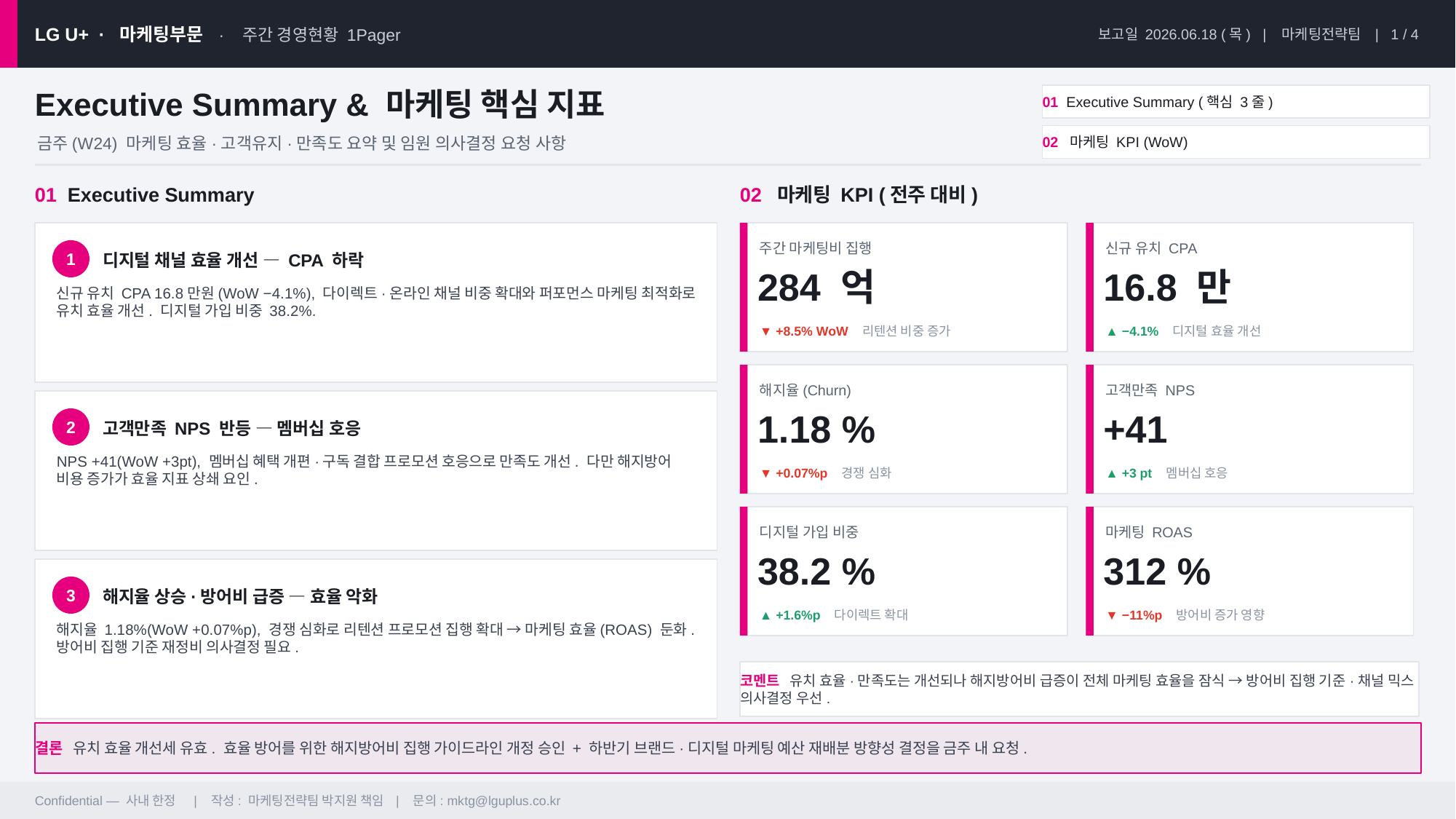

LG U+  ·  마케팅부문   ·   주간 경영현황 1Pager
보고일 2026.06.18 (목)   |   마케팅전략팀   |   1 / 4
Executive Summary & 마케팅 핵심 지표
01  Executive Summary (핵심 3줄)
02  마케팅 KPI (WoW)
금주(W24) 마케팅 효율·고객유지·만족도 요약 및 임원 의사결정 요청 사항

01  Executive Summary
02  마케팅 KPI (전주 대비)

주간 마케팅비 집행
신규 유치 CPA
디지털 채널 효율 개선 — CPA 하락

1
284 억
16.8 만
신규 유치 CPA 16.8만원(WoW −4.1%), 다이렉트·온라인 채널 비중 확대와 퍼포먼스 마케팅 최적화로 유치 효율 개선. 디지털 가입 비중 38.2%.
▼ +8.5% WoW   리텐션 비중 증가
▲ −4.1%   디지털 효율 개선

해지율(Churn)
고객만족 NPS

1.18 %
+41
고객만족 NPS 반등 — 멤버십 호응

2
NPS +41(WoW +3pt), 멤버십 혜택 개편·구독 결합 프로모션 호응으로 만족도 개선. 다만 해지방어 비용 증가가 효율 지표 상쇄 요인.
▼ +0.07%p   경쟁 심화
▲ +3 pt   멤버십 호응

디지털 가입 비중
마케팅 ROAS
38.2 %
312 %

해지율 상승·방어비 급증 — 효율 악화

3
▲ +1.6%p   다이렉트 확대
▼ −11%p   방어비 증가 영향
해지율 1.18%(WoW +0.07%p), 경쟁 심화로 리텐션 프로모션 집행 확대 → 마케팅 효율(ROAS) 둔화. 방어비 집행 기준 재정비 의사결정 필요.
코멘트   유치 효율·만족도는 개선되나 해지방어비 급증이 전체 마케팅 효율을 잠식 → 방어비 집행 기준·채널 믹스 의사결정 우선.
결론   유치 효율 개선세 유효. 효율 방어를 위한 해지방어비 집행 가이드라인 개정 승인 + 하반기 브랜드·디지털 마케팅 예산 재배분 방향성 결정을 금주 내 요청.

Confidential — 사내 한정     |   작성: 마케팅전략팀 박지원 책임   |   문의: mktg@lguplus.co.kr